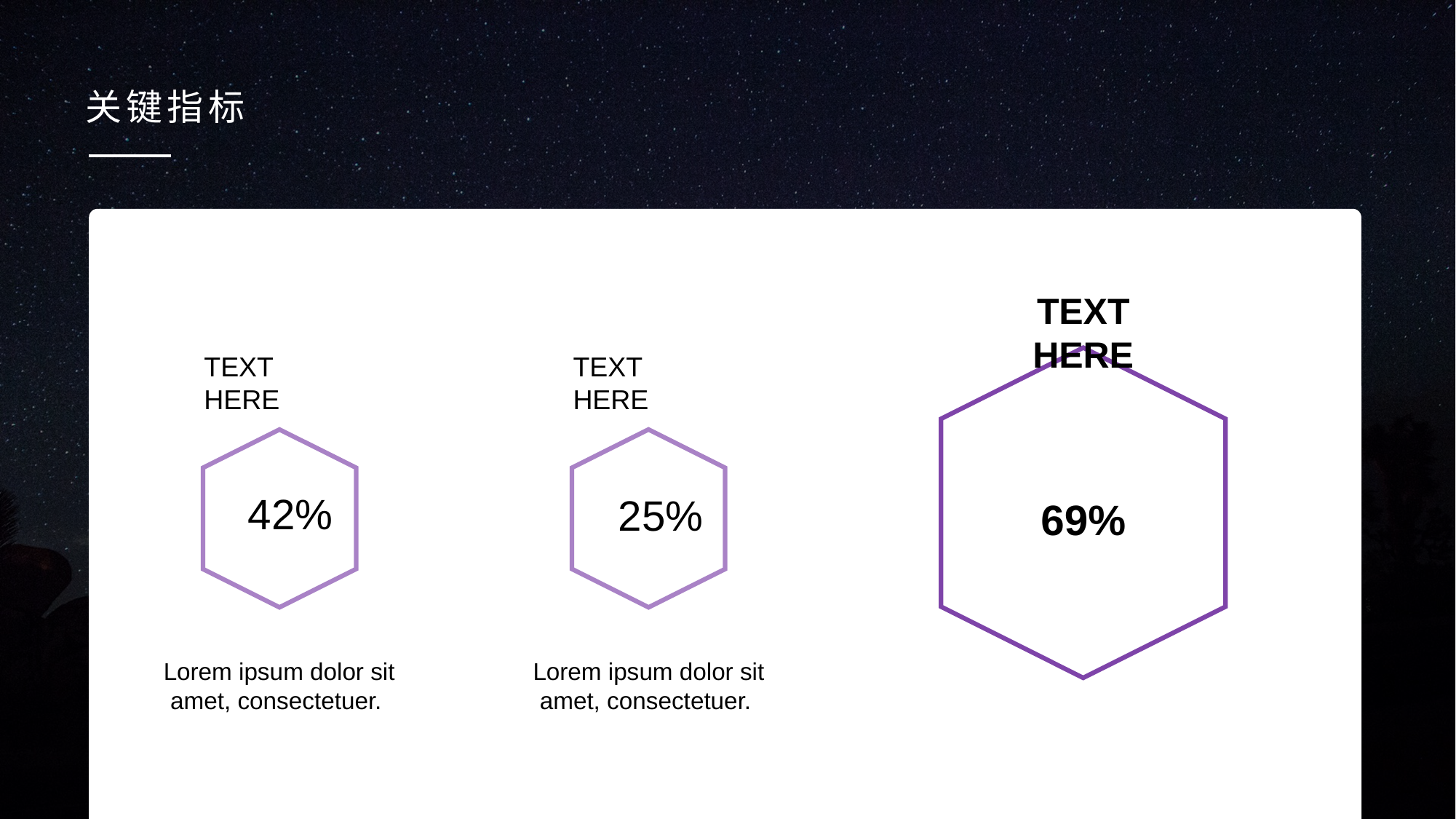

关键指标

TEXT HERE
TEXT HERE
TEXT HERE

42%
25%
69%
Lorem ipsum dolor sit amet, consectetuer.
Lorem ipsum dolor sit amet, consectetuer.